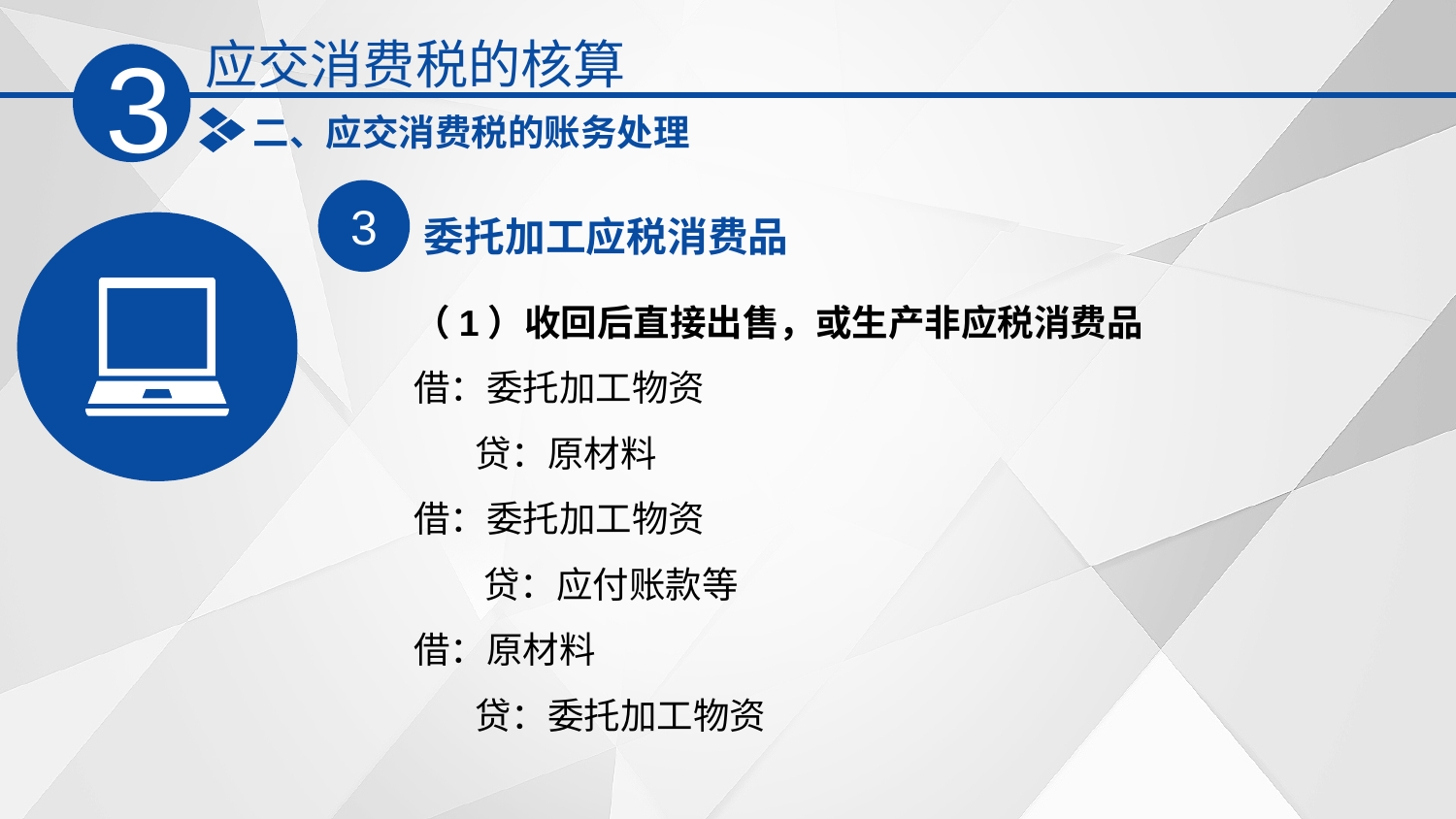

应交消费税的核算
3

二、应交消费税的账务处理

3
委托加工应税消费品

（1）收回后直接出售，或生产非应税消费品
借：委托加工物资
　   贷：原材料
借：委托加工物资
  　 贷：应付账款等
借：原材料
　   贷：委托加工物资